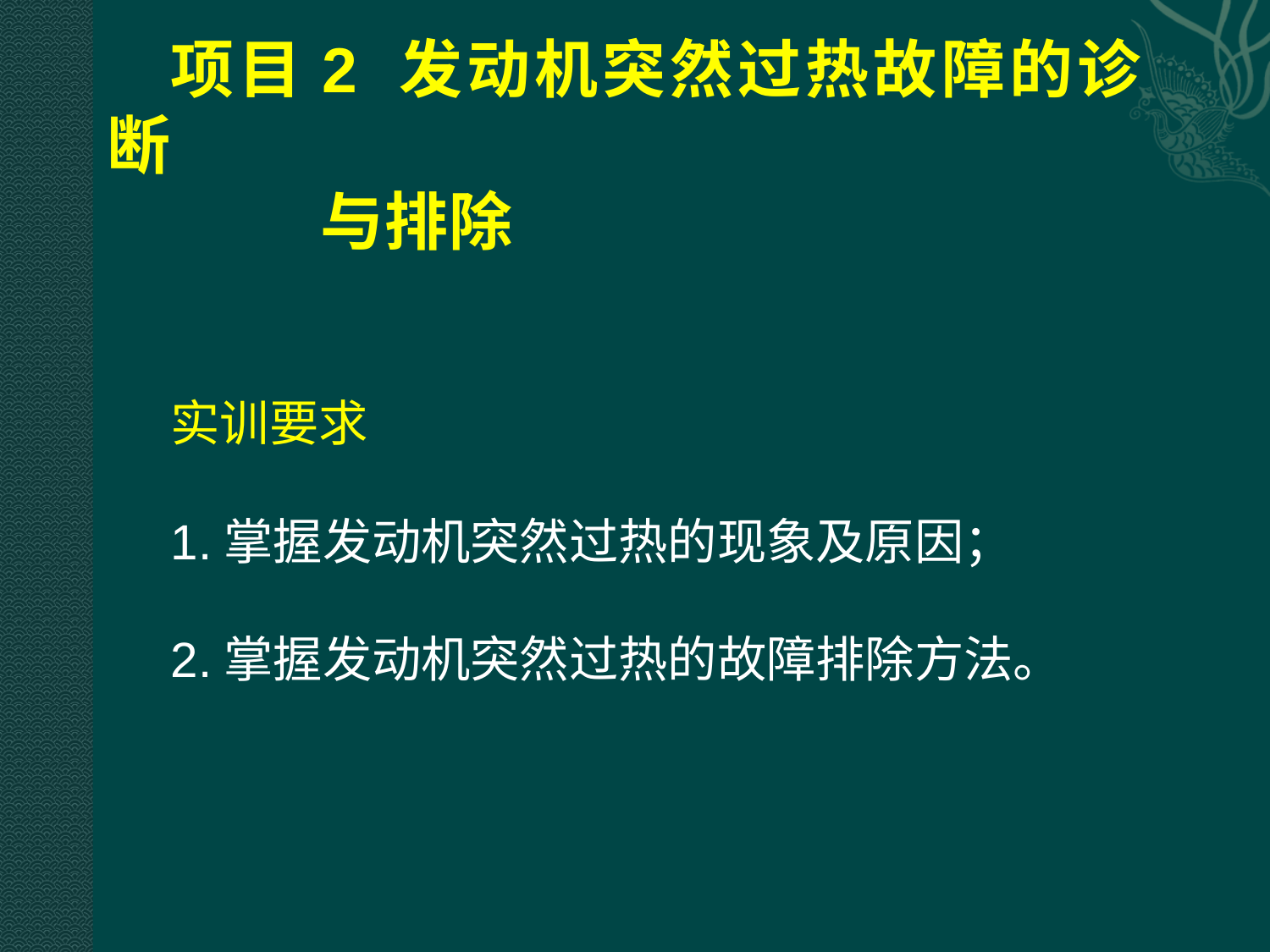

# 项目2 发动机突然过热故障的诊断 与排除
实训要求
1.掌握发动机突然过热的现象及原因；
2.掌握发动机突然过热的故障排除方法。